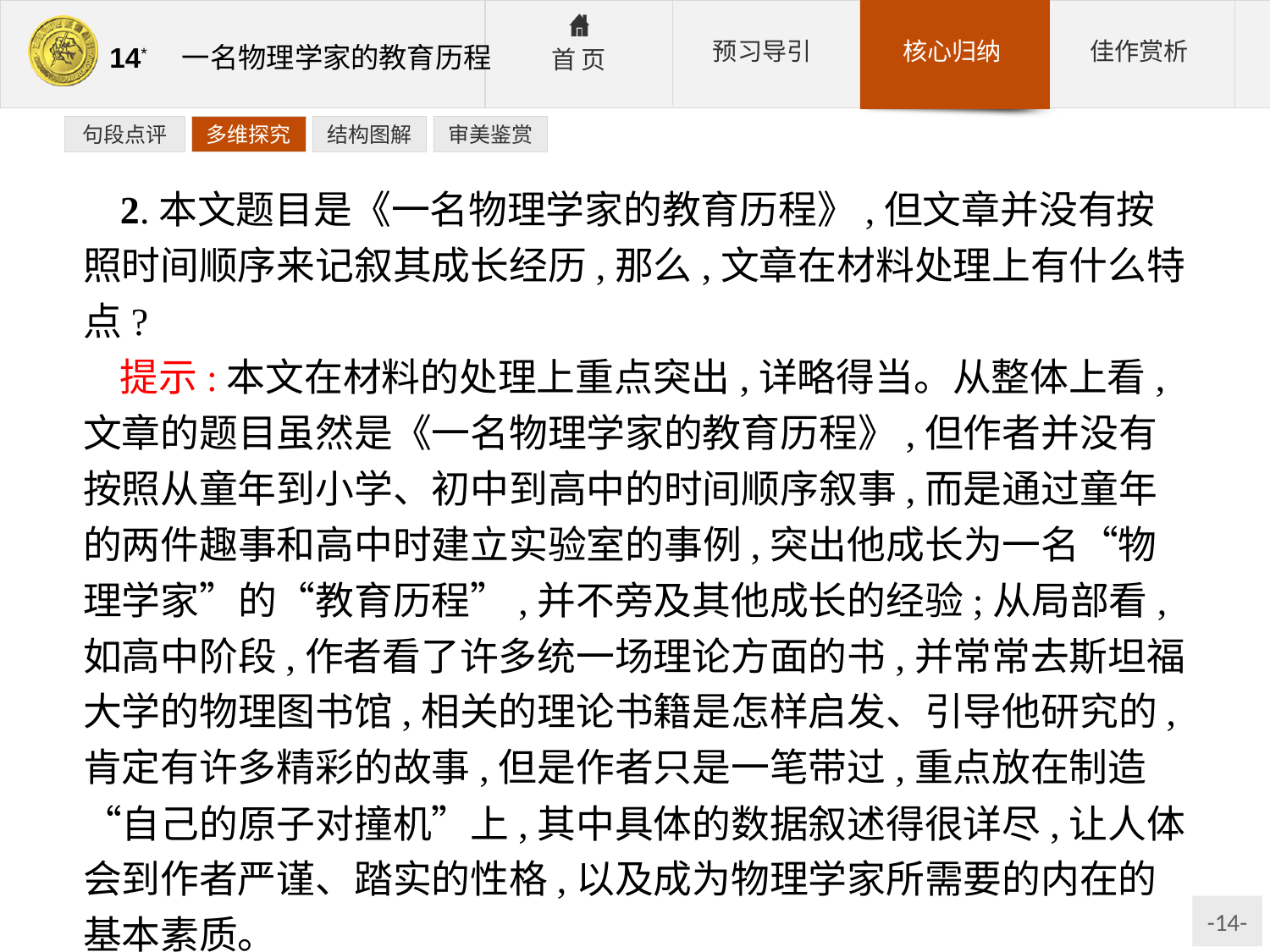

句段点评
多维探究
结构图解
审美鉴赏
2.本文题目是《一名物理学家的教育历程》,但文章并没有按照时间顺序来记叙其成长经历,那么,文章在材料处理上有什么特点?
提示:本文在材料的处理上重点突出,详略得当。从整体上看,文章的题目虽然是《一名物理学家的教育历程》,但作者并没有按照从童年到小学、初中到高中的时间顺序叙事,而是通过童年的两件趣事和高中时建立实验室的事例,突出他成长为一名“物理学家”的“教育历程”,并不旁及其他成长的经验;从局部看,如高中阶段,作者看了许多统一场理论方面的书,并常常去斯坦福大学的物理图书馆,相关的理论书籍是怎样启发、引导他研究的,肯定有许多精彩的故事,但是作者只是一笔带过,重点放在制造“自己的原子对撞机”上,其中具体的数据叙述得很详尽,让人体会到作者严谨、踏实的性格,以及成为物理学家所需要的内在的基本素质。